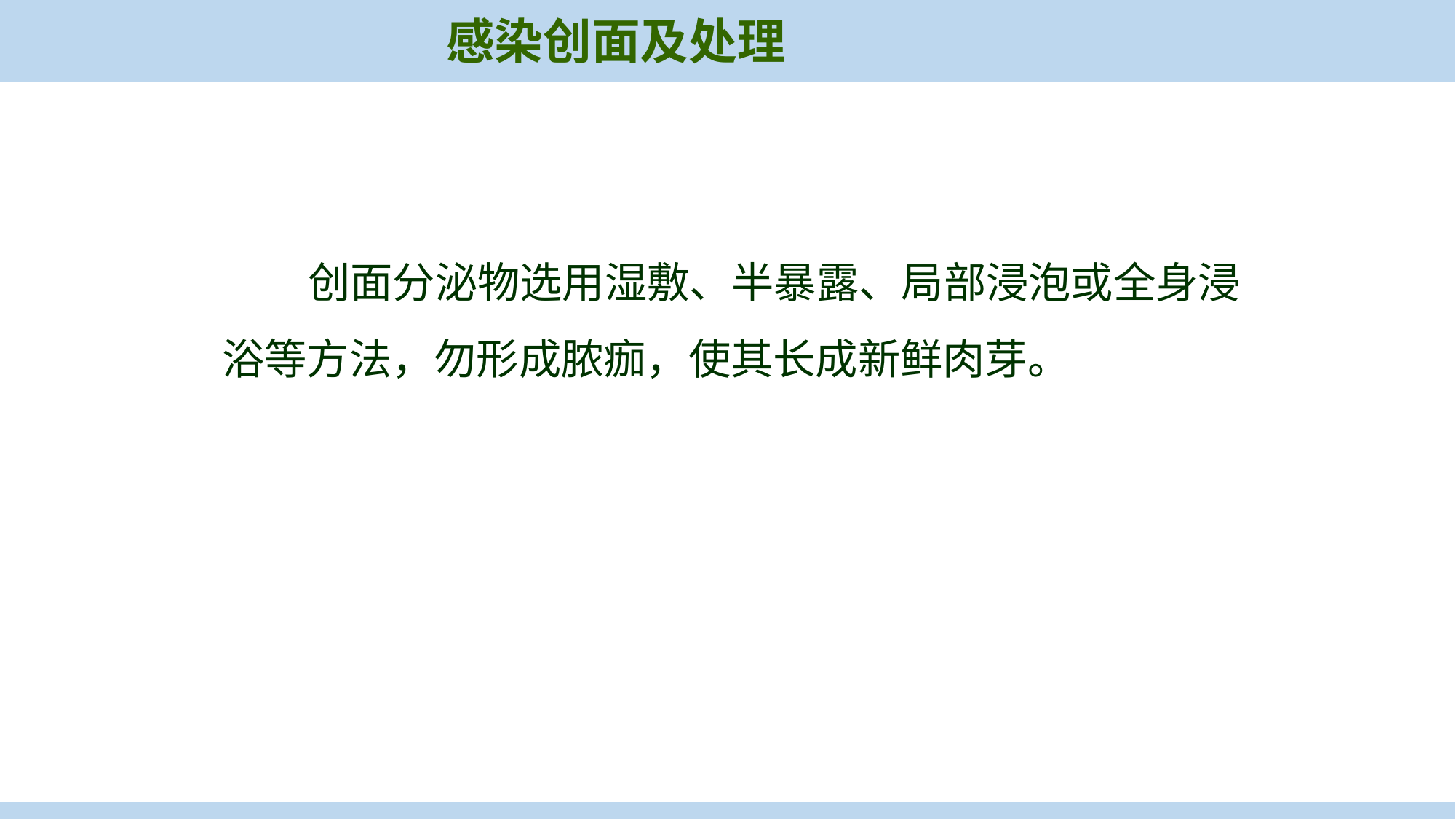

感染创面及处理
        创面分泌物选用湿敷、半暴露、局部浸泡或全身浸浴等方法，勿形成脓痂，使其长成新鲜肉芽。